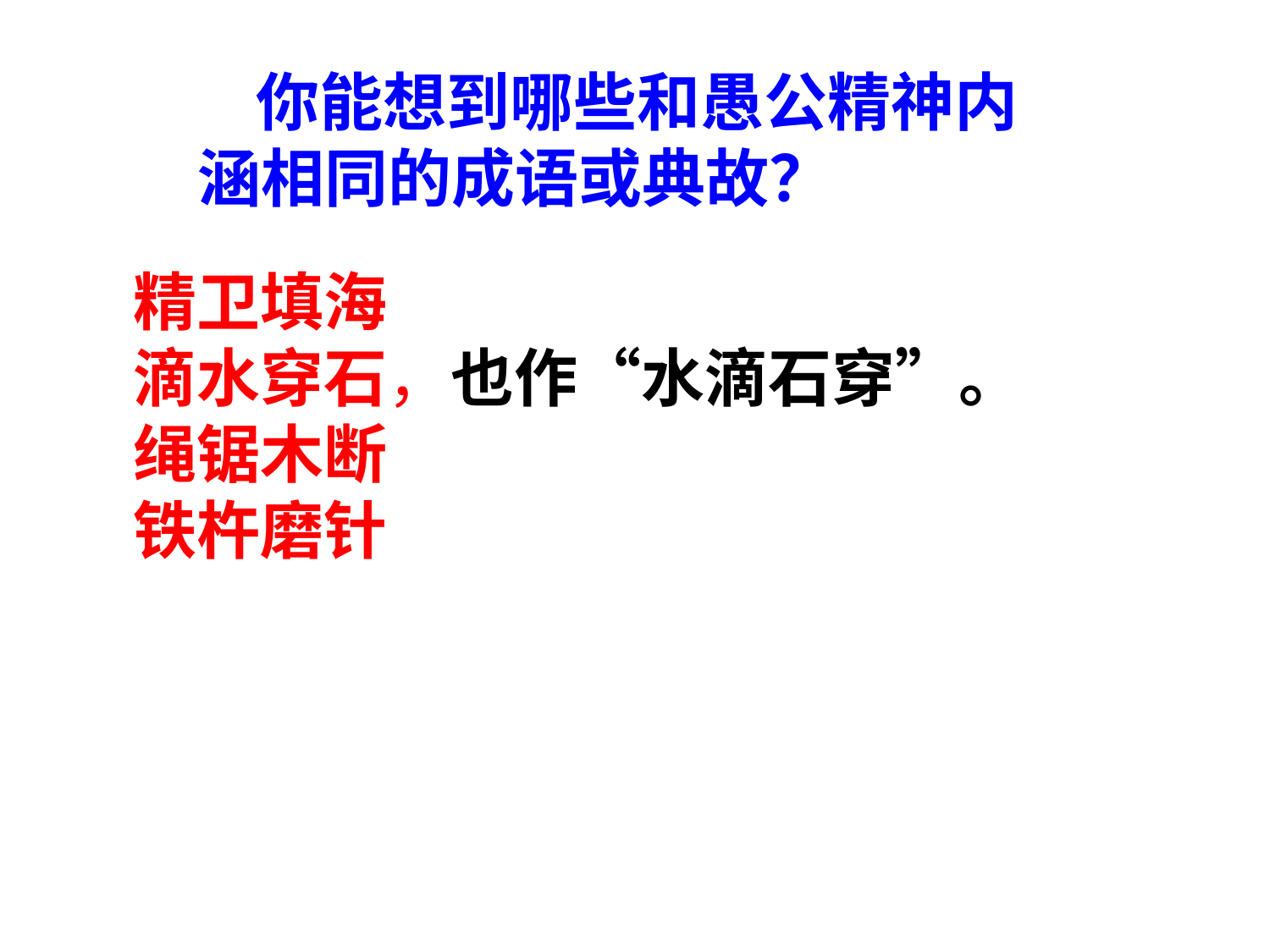

你能想到哪些和愚公精神内涵相同的成语或典故？

精卫填海
滴水穿石，也作“水滴石穿”。
绳锯木断
铁杵磨针